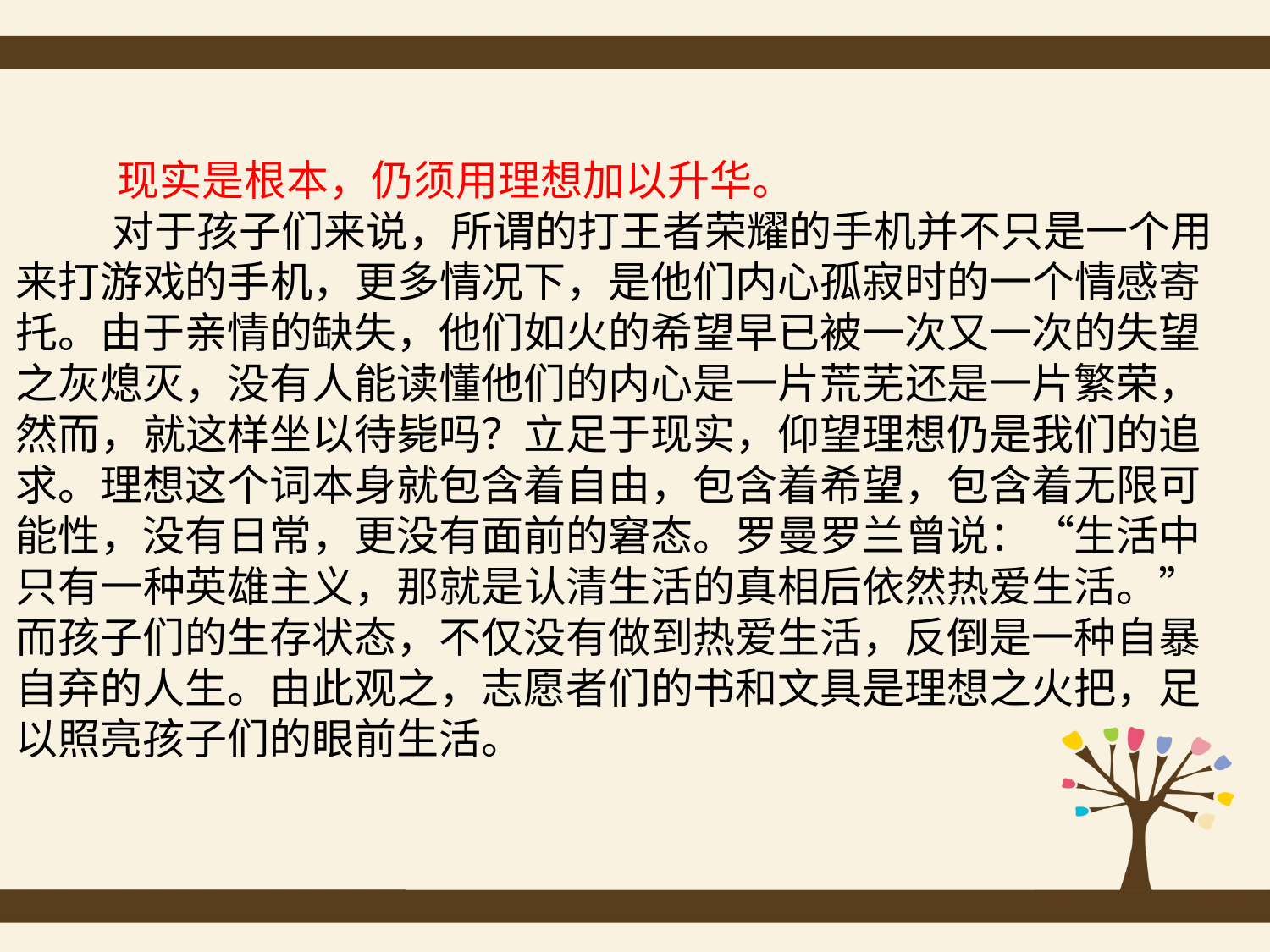

现实是根本，仍须用理想加以升华。
         对于孩子们来说，所谓的打王者荣耀的手机并不只是一个用来打游戏的手机，更多情况下，是他们内心孤寂时的一个情感寄托。由于亲情的缺失，他们如火的希望早已被一次又一次的失望之灰熄灭，没有人能读懂他们的内心是一片荒芜还是一片繁荣，然而，就这样坐以待毙吗？立足于现实，仰望理想仍是我们的追求。理想这个词本身就包含着自由，包含着希望，包含着无限可能性，没有日常，更没有面前的窘态。罗曼罗兰曾说：“生活中只有一种英雄主义，那就是认清生活的真相后依然热爱生活。”而孩子们的生存状态，不仅没有做到热爱生活，反倒是一种自暴自弃的人生。由此观之，志愿者们的书和文具是理想之火把，足以照亮孩子们的眼前生活。